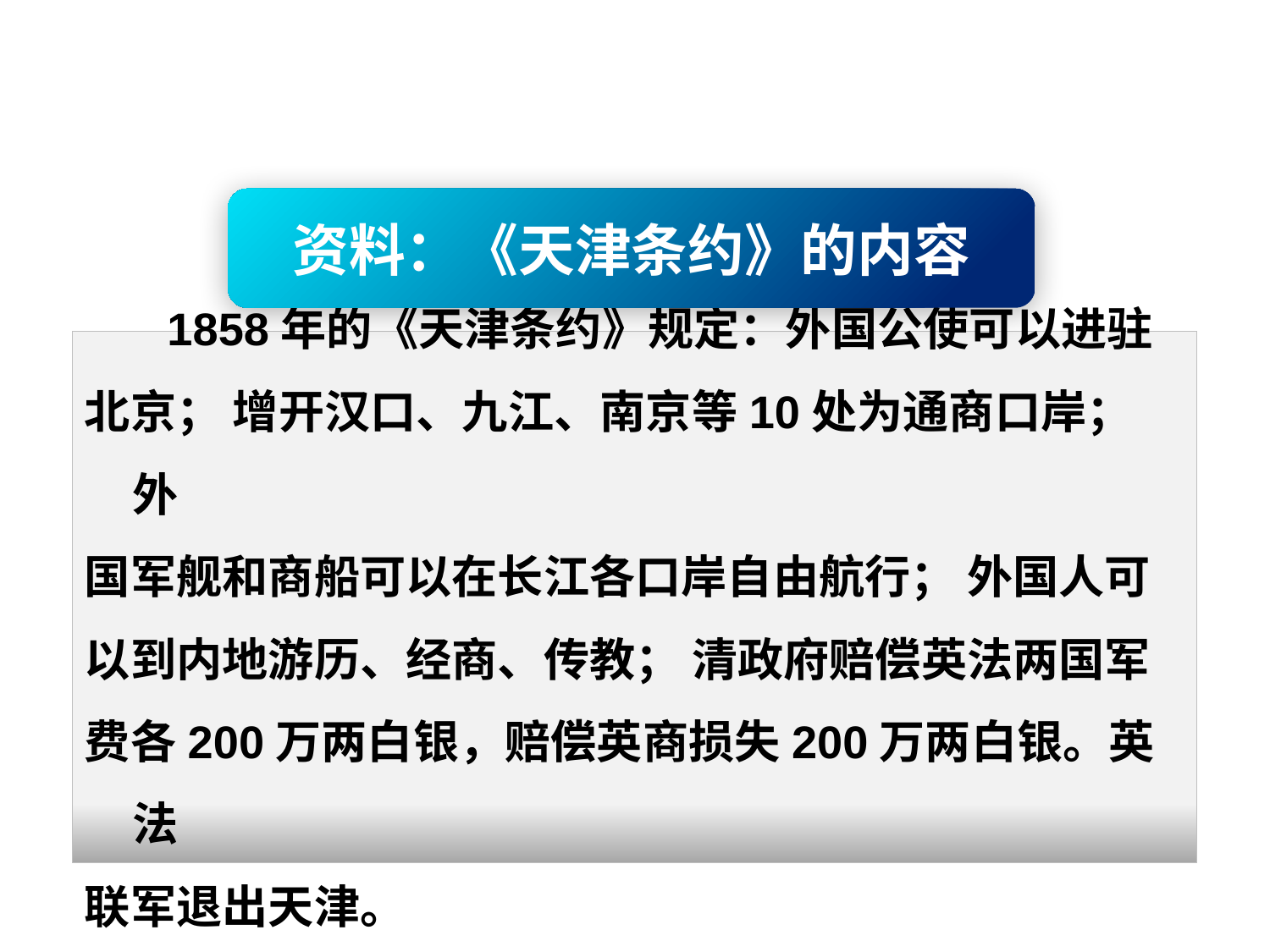

资料：《天津条约》的内容

      1858年的《天津条约》规定：外国公使可以进驻
北京； 增开汉口、九江、南京等10处为通商口岸； 外
国军舰和商船可以在长江各口岸自由航行； 外国人可
以到内地游历、经商、传教； 清政府赔偿英法两国军
费各200万两白银，赔偿英商损失200万两白银。英法
联军退出天津。